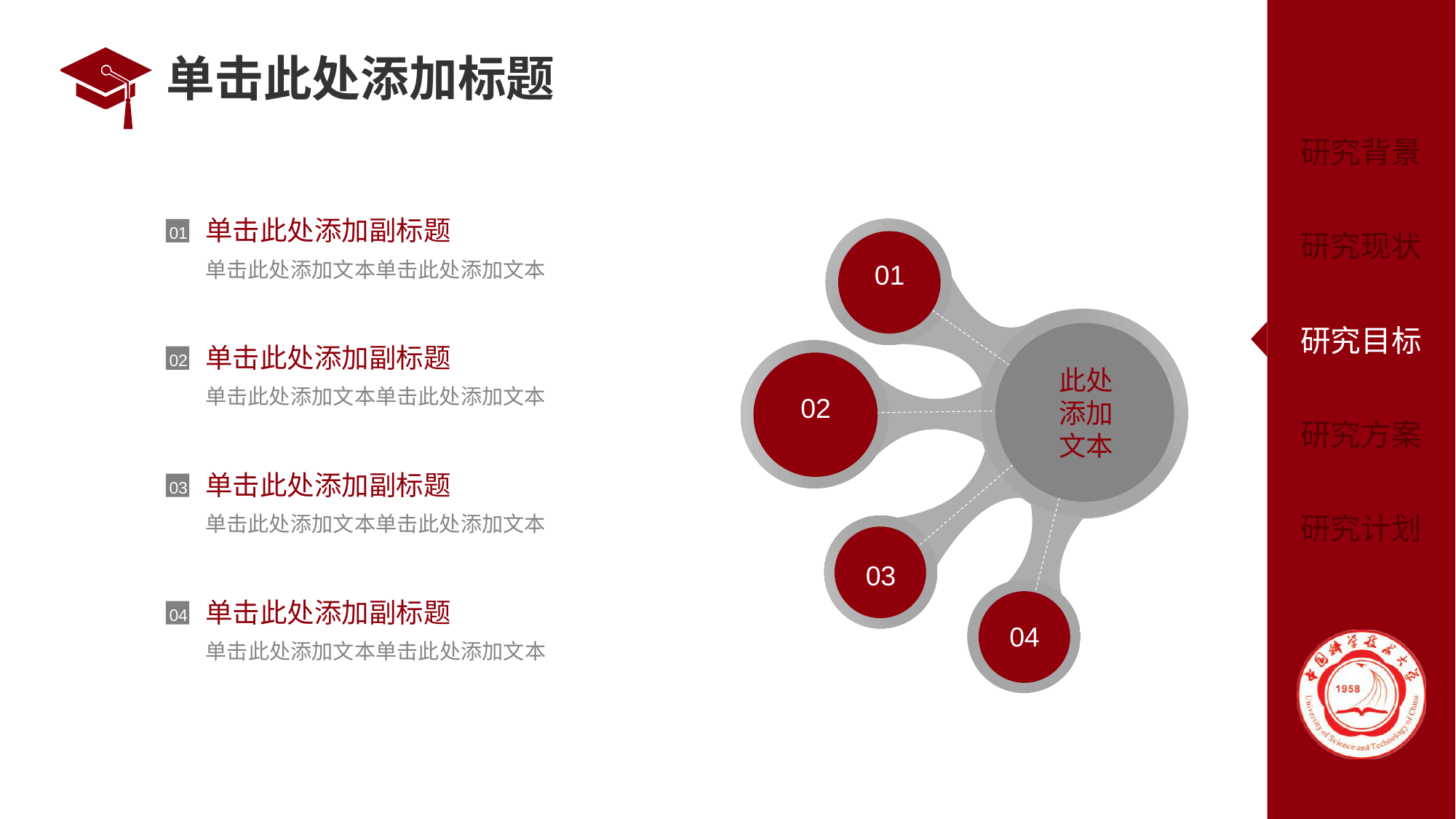

# 单击此处添加标题
单击此处添加副标题
01

单击此处添加文本单击此处添加文本
01

单击此处添加副标题

02

此处
添加
文本
单击此处添加文本单击此处添加文本
02

单击此处添加副标题
03

单击此处添加文本单击此处添加文本

03

单击此处添加副标题

04

04

单击此处添加文本单击此处添加文本